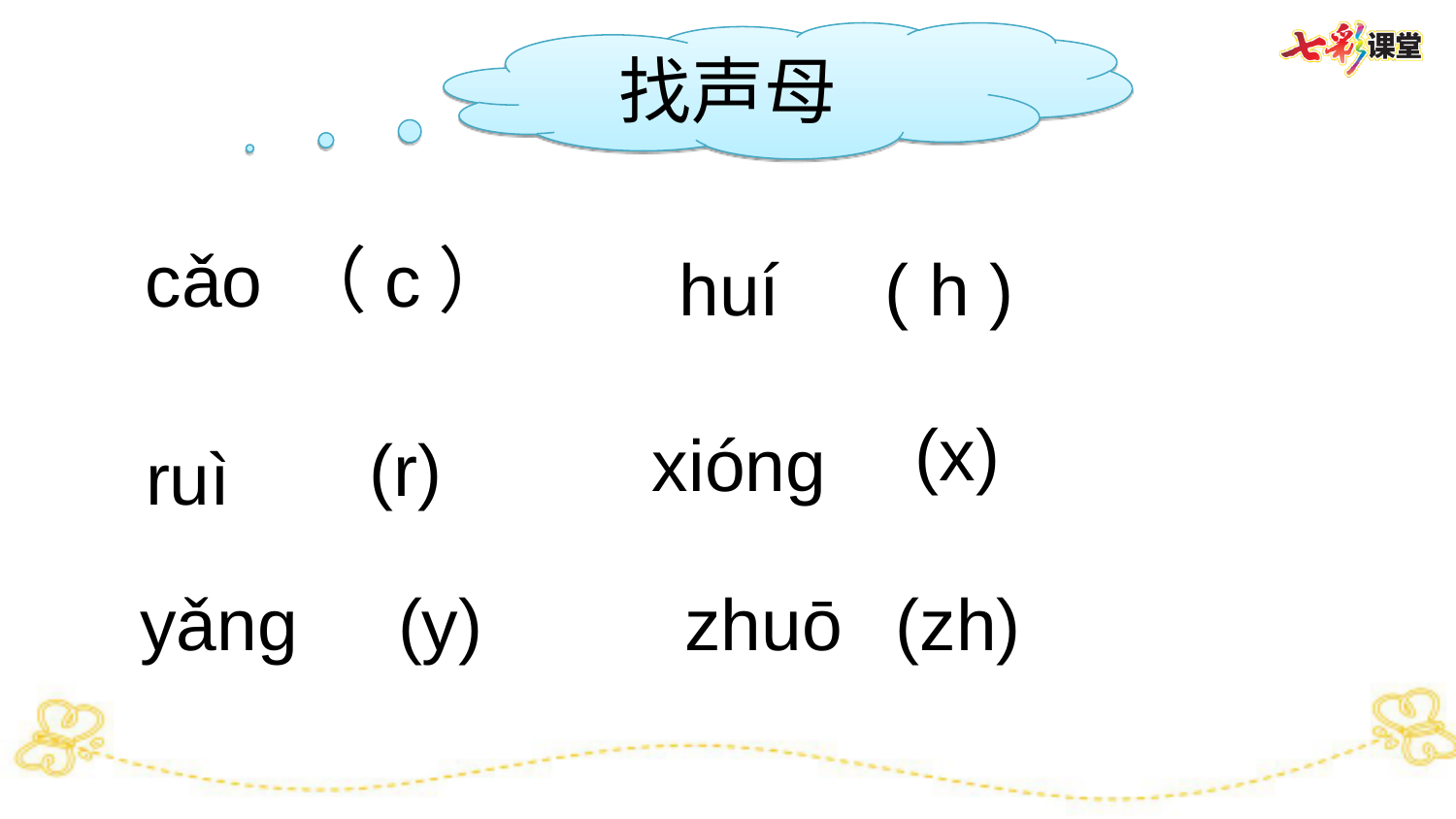

找声母
cǎo
（c）
huí
( h )
(x)
xióng
(r)
ruì

 yǎng
 (y)
  zhuō
  (zh)